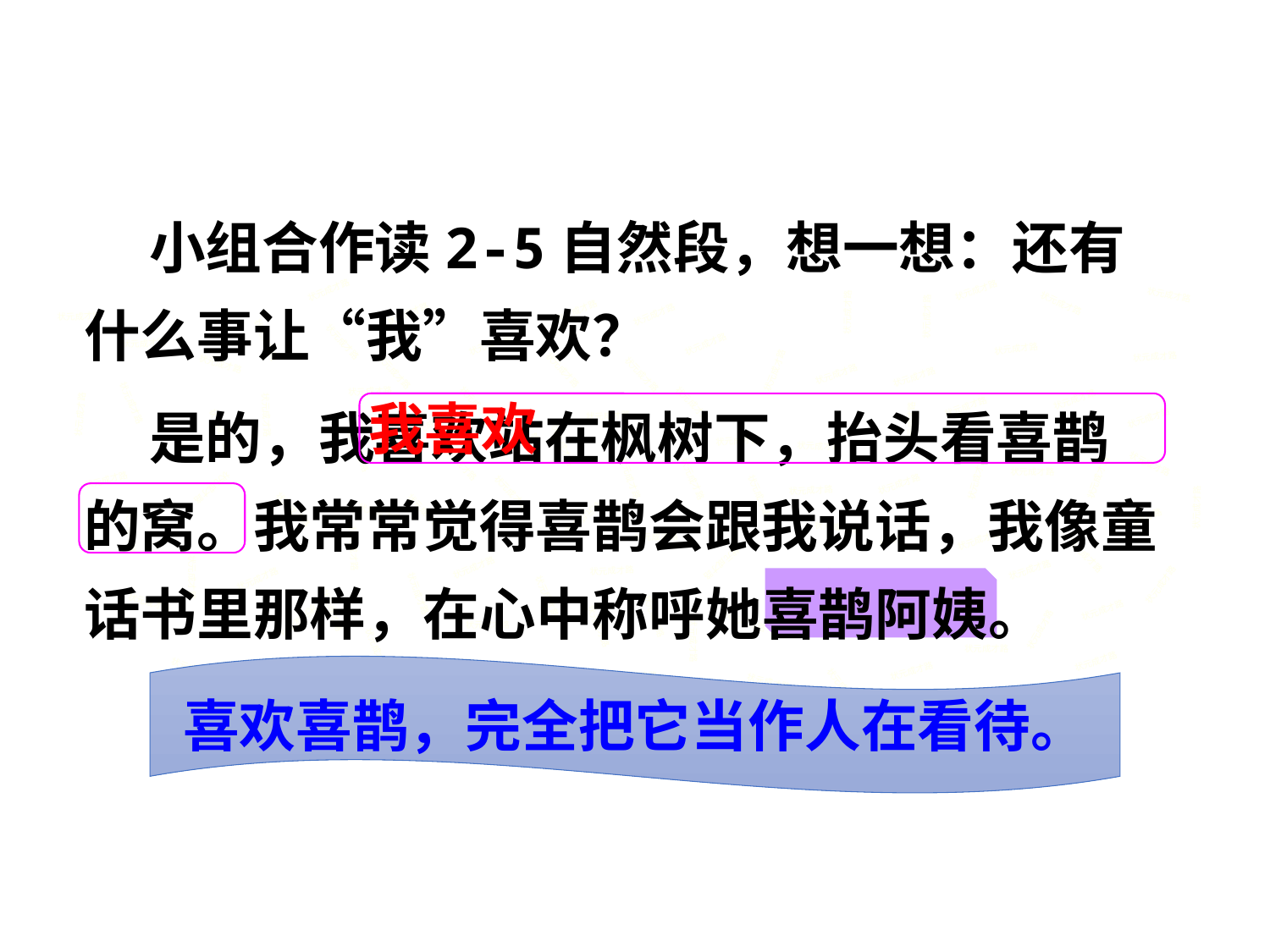

小组合作读2-5自然段，想一想：还有什么事让“我”喜欢？
状元成才路
状元成才路
状元成才路
状元成才路
状元成才路
状元成才路
状元成才路
状元成才路
状元成才路
状元成才路
状元成才路
状元成才路
状元成才路
状元成才路
状元成才路
状元成才路
状元成才路
状元成才路
状元成才路
状元成才路
状元成才路
状元成才路
状元成才路
状元成才路
    是的，我喜欢站在枫树下，抬头看喜鹊的窝。我常常觉得喜鹊会跟我说话，我像童话书里那样，在心中称呼她喜鹊阿姨。
状元成才路
状元成才路
我喜欢
状元成才路
状元成才路
状元成才路

状元成才路
状元成才路
状元成才路
状元成才路
状元成才路
状元成才路
状元成才路
状元成才路
状元成才路
状元成才路
状元成才路
状元成才路
状元成才路
状元成才路
状元成才路
状元成才路
状元成才路
状元成才路
状元成才路
状元成才路
状元成才路
状元成才路
状元成才路
状元成才路
状元成才路

状元成才路
状元成才路
状元成才路
状元成才路
状元成才路
状元成才路
状元成才路
状元成才路
状元成才路
状元成才路
状元成才路
状元成才路
状元成才路
状元成才路
状元成才路
状元成才路
状元成才路
状元成才路
状元成才路
状元成才路
状元成才路

状元成才路
状元成才路
状元成才路
状元成才路
状元成才路
状元成才路
状元成才路
状元成才路
状元成才路
状元成才路
状元成才路
状元成才路
状元成才路
状元成才路
状元成才路
状元成才路
状元成才路
状元成才路
状元成才路
状元成才路
喜欢喜鹊，完全把它当作人在看待。
状元成才路
状元成才路
状元成才路
状元成才路
状元成才路